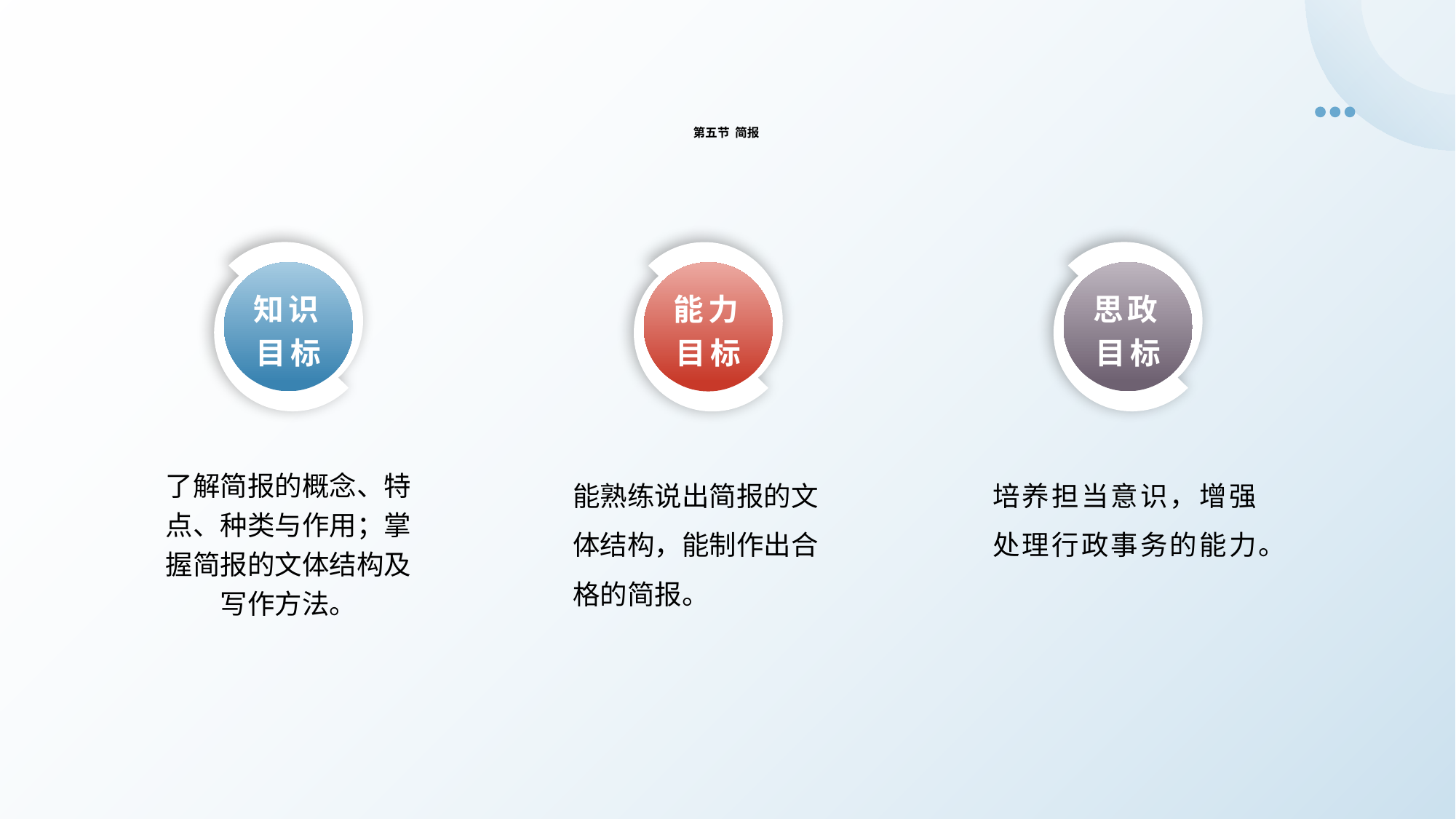

第五节  简报

知识目标
思政目标
能力目标
了解简报的概念、特点、种类与作用；掌握简报的文体结构及写作方法。

培养担当意识，增强处理行政事务的能力。
能熟练说出简报的文体结构，能制作出合格的简报。